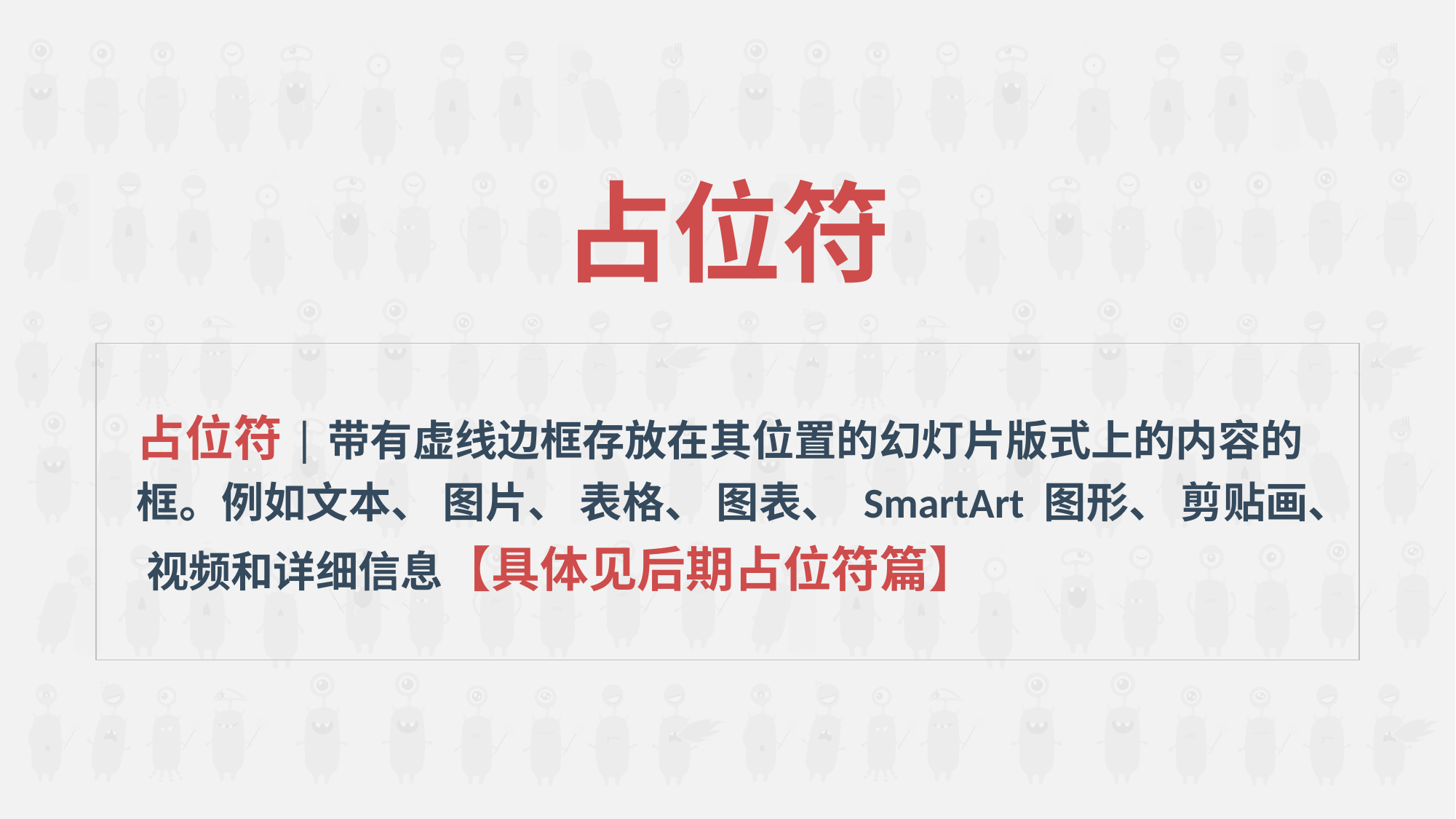

占位符

占位符|带有虚线边框存放在其位置的幻灯片版式上的内容的框。例如文本、 图片、 表格、 图表、 SmartArt 图形、 剪贴画、 视频和详细信息【具体见后期占位符篇】